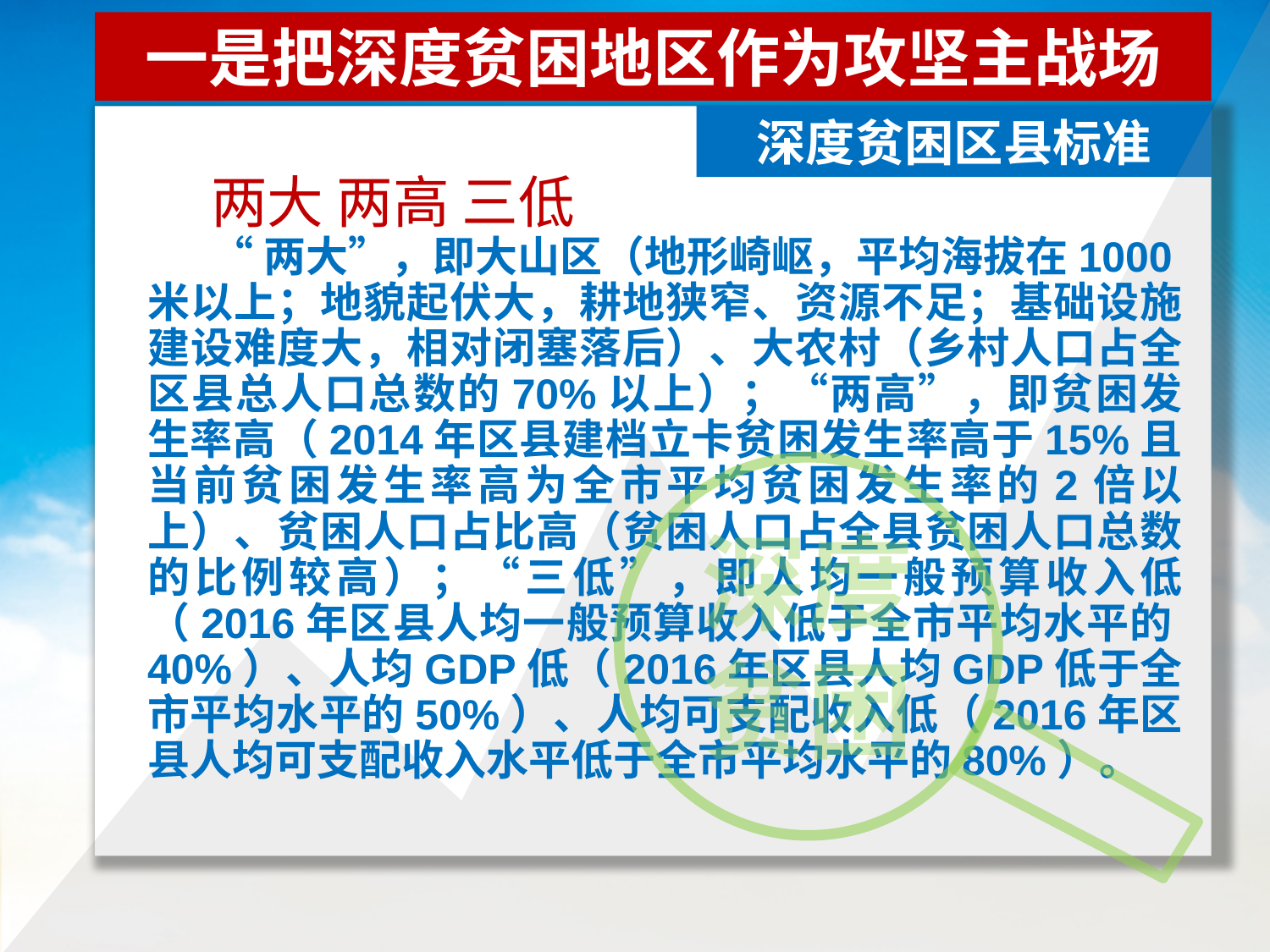

一是把深度贫困地区作为攻坚主战场
深度贫困区县标准

两大 两高 三低
“两大”，即大山区（地形崎岖，平均海拔在1000米以上；地貌起伏大，耕地狭窄、资源不足；基础设施建设难度大，相对闭塞落后）、大农村（乡村人口占全区县总人口总数的70%以上）；“两高”，即贫困发生率高（2014年区县建档立卡贫困发生率高于15%且当前贫困发生率高为全市平均贫困发生率的2倍以上）、贫困人口占比高（贫困人口占全县贫困人口总数的比例较高）；“三低”，即人均一般预算收入低（2016年区县人均一般预算收入低于全市平均水平的40%）、人均GDP低（2016年区县人均GDP低于全市平均水平的50%）、人均可支配收入低（2016年区县人均可支配收入水平低于全市平均水平的80%）。

深度
贫困